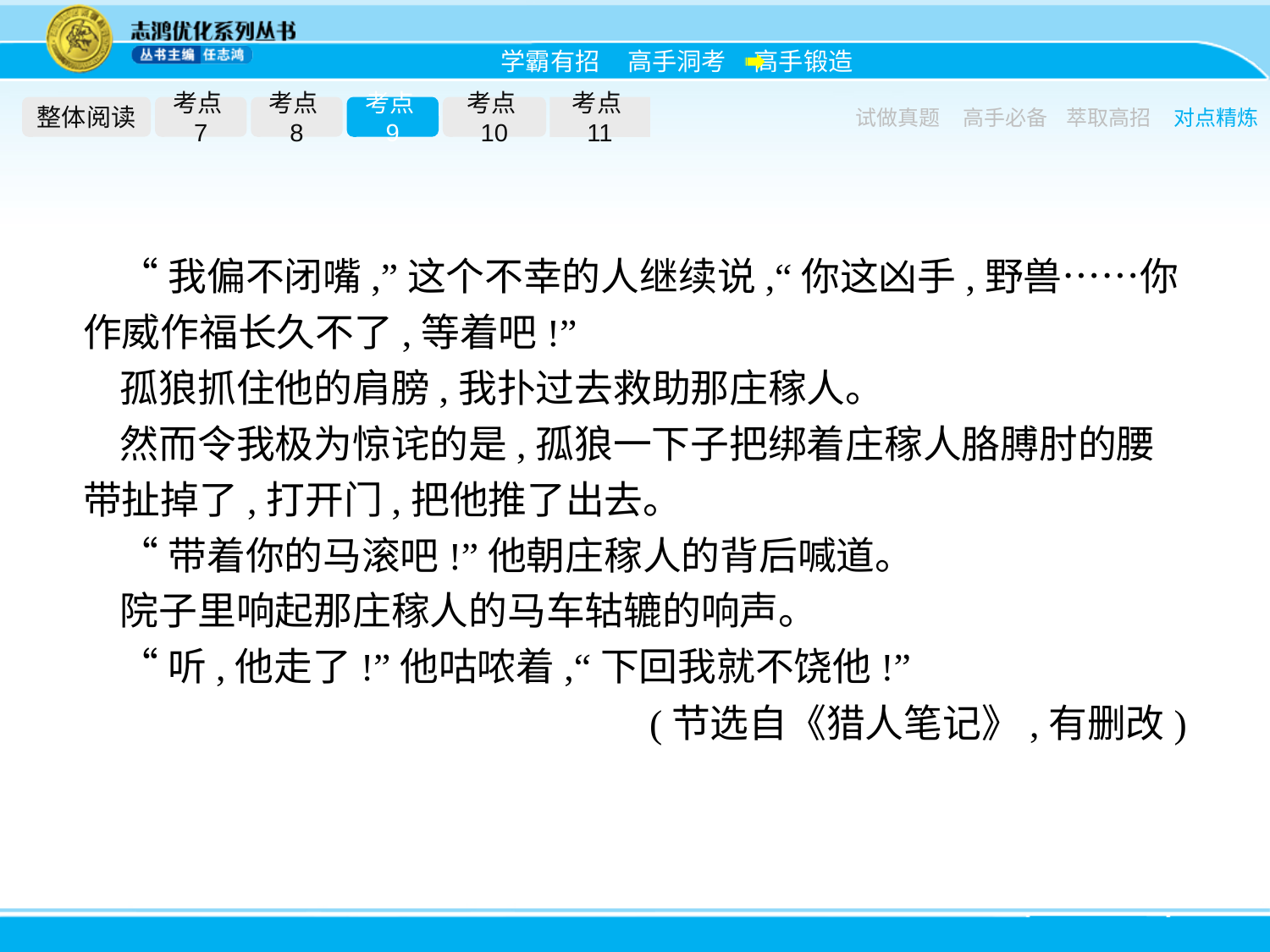

整体阅读
考点7
考点8
考点9
考点10
考点11
试做真题
高手必备
萃取高招
对点精炼
“我偏不闭嘴,”这个不幸的人继续说,“你这凶手,野兽……你作威作福长久不了,等着吧!”
孤狼抓住他的肩膀,我扑过去救助那庄稼人。
然而令我极为惊诧的是,孤狼一下子把绑着庄稼人胳膊肘的腰带扯掉了,打开门,把他推了出去。
“带着你的马滚吧!”他朝庄稼人的背后喊道。
院子里响起那庄稼人的马车轱辘的响声。
“听,他走了!”他咕哝着,“下回我就不饶他!”
(节选自《猎人笔记》,有删改)